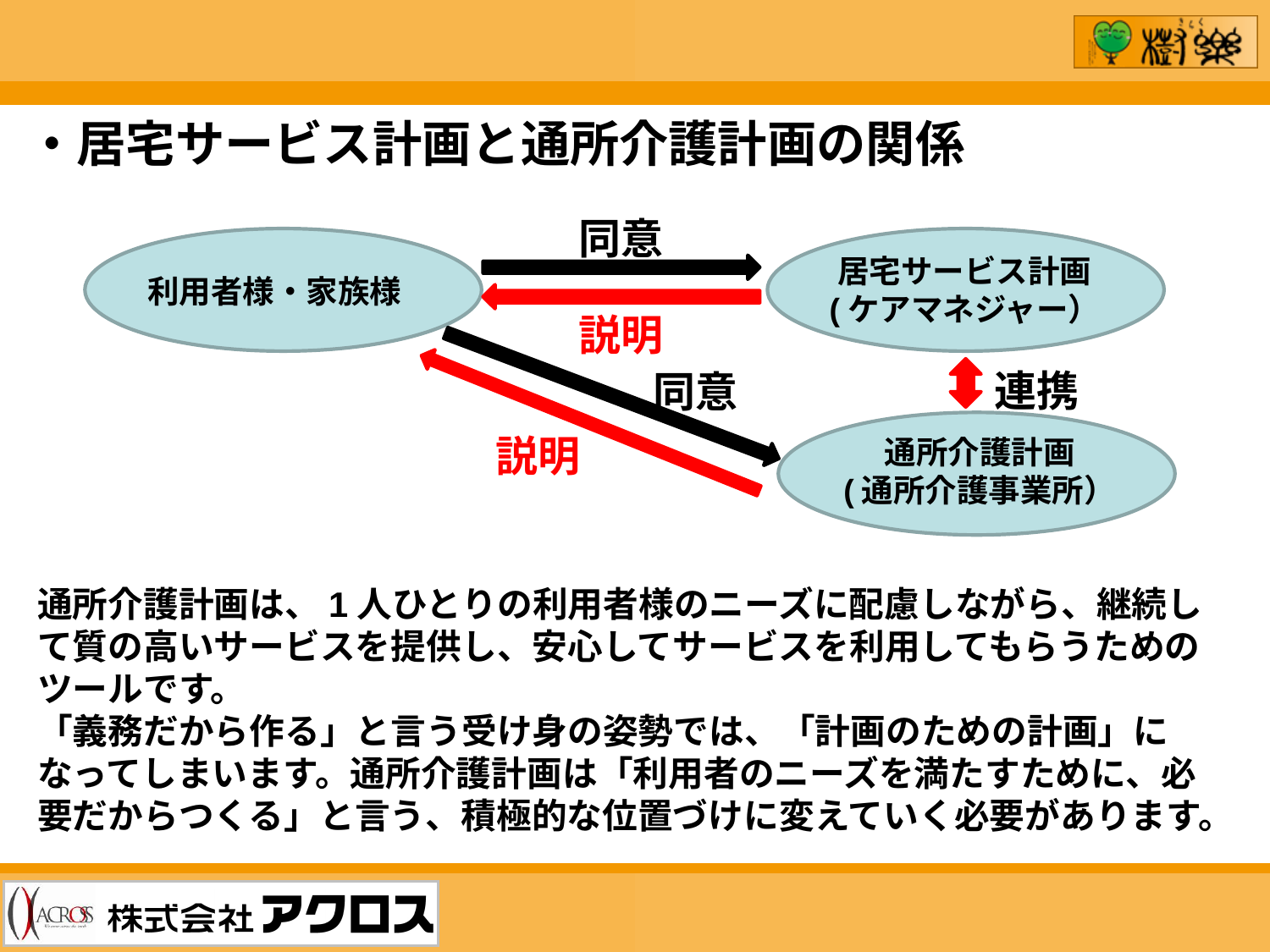

・居宅サービス計画と通所介護計画の関係
同意

利用者様・家族様

居宅サービス計画
(ケアマネジャー）

説明
連携
同意

通所介護計画
(通所介護事業所）

説明
通所介護計画は、1人ひとりの利用者様のニーズに配慮しながら、継続して質の高いサービスを提供し、安心してサービスを利用してもらうためのツールです。
「義務だから作る」と言う受け身の姿勢では、「計画のための計画」になってしまいます。通所介護計画は「利用者のニーズを満たすために、必要だからつくる」と言う、積極的な位置づけに変えていく必要があります。